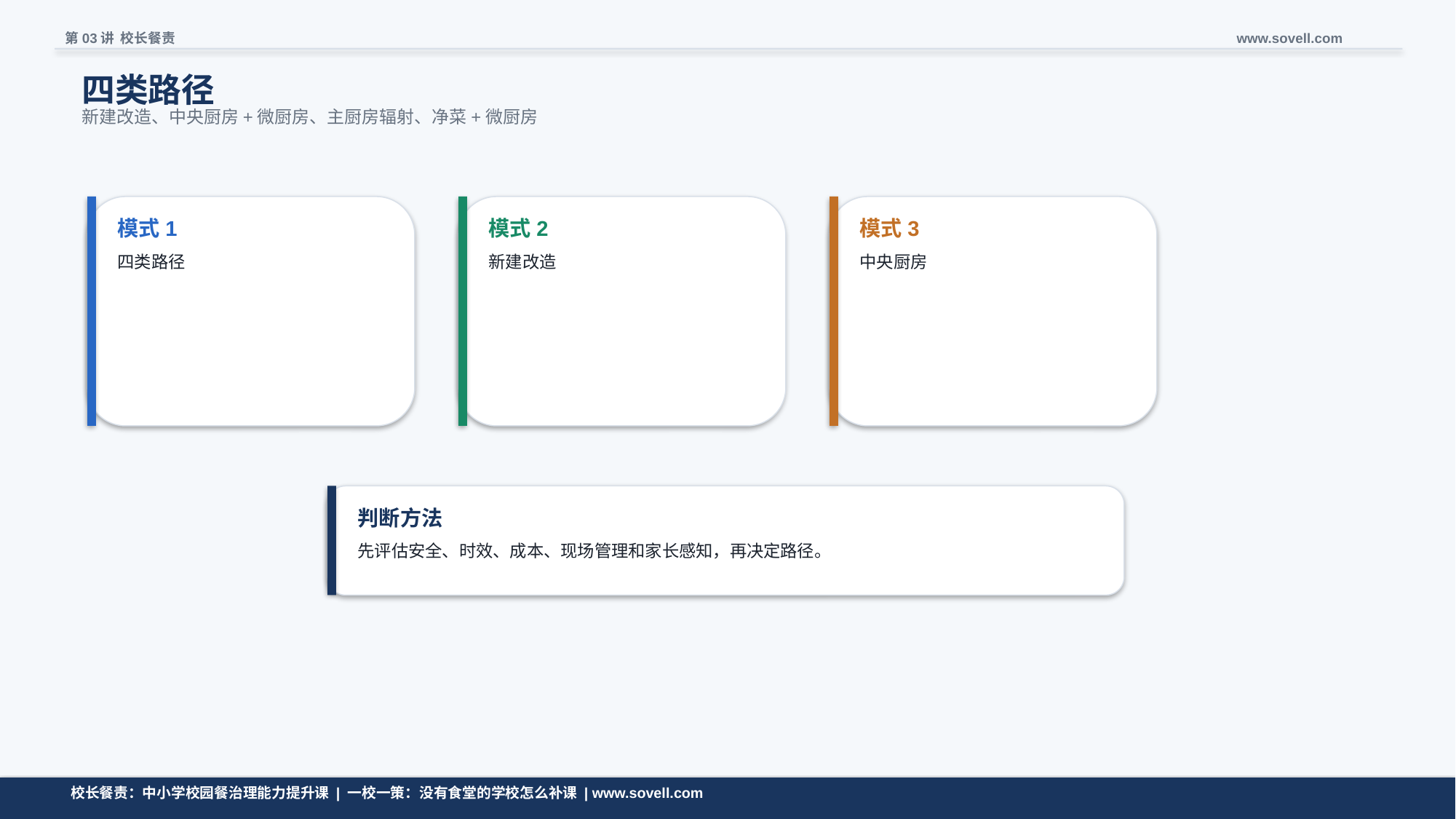

第03讲  校长餐责
www.sovell.com

四类路径
新建改造、中央厨房+微厨房、主厨房辐射、净菜+微厨房

模式1
模式2
模式3
四类路径
新建改造
中央厨房

判断方法
先评估安全、时效、成本、现场管理和家长感知，再决定路径。

一校一策不是拖延，而是路径设计。
校长餐责：中小学校园餐治理能力提升课 | 一校一策：没有食堂的学校怎么补课 | www.sovell.com